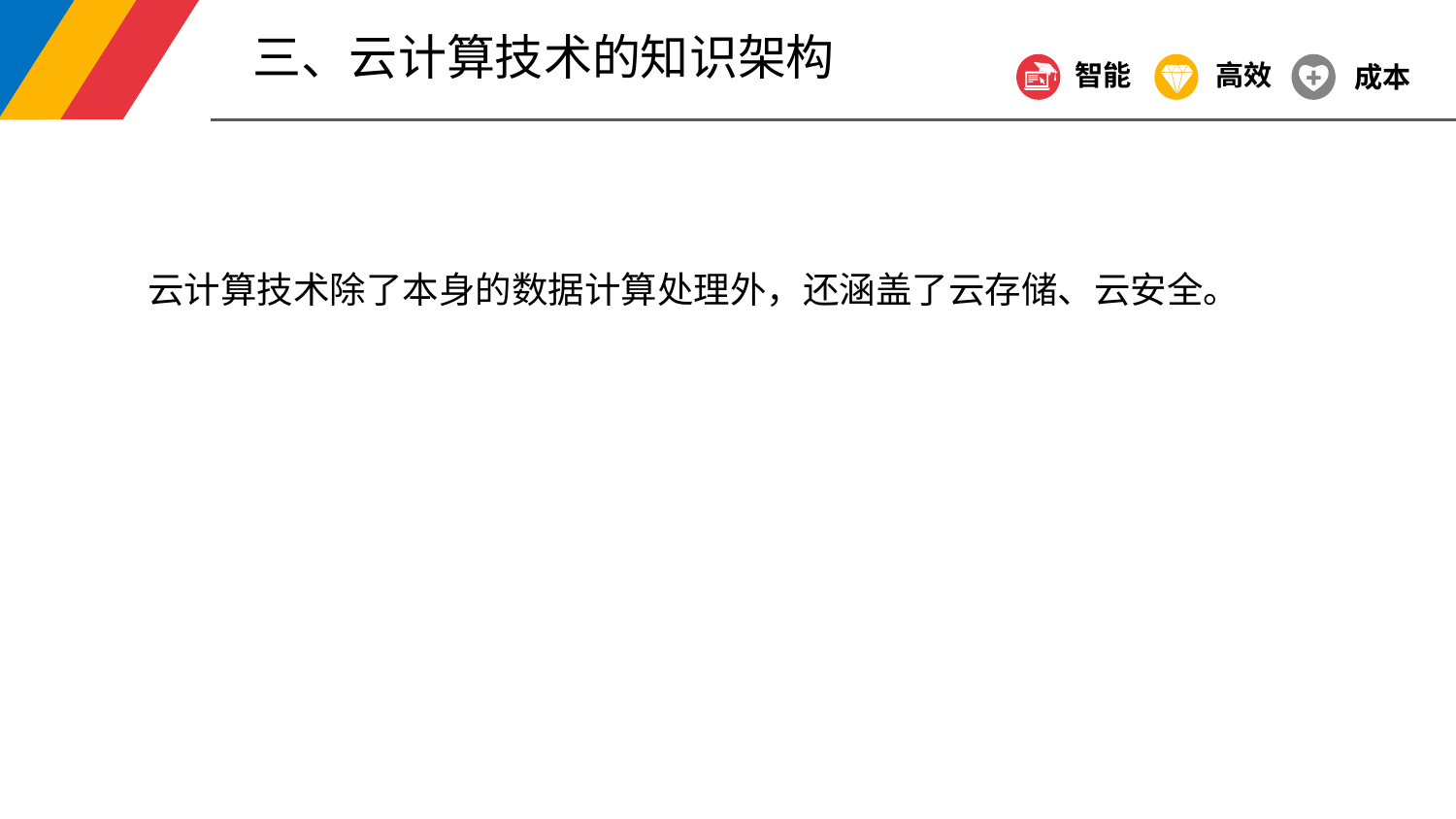

三、云计算技术的知识架构
智能
高效
成本
    云计算技术除了本身的数据计算处理外，还涵盖了云存储、云安全。